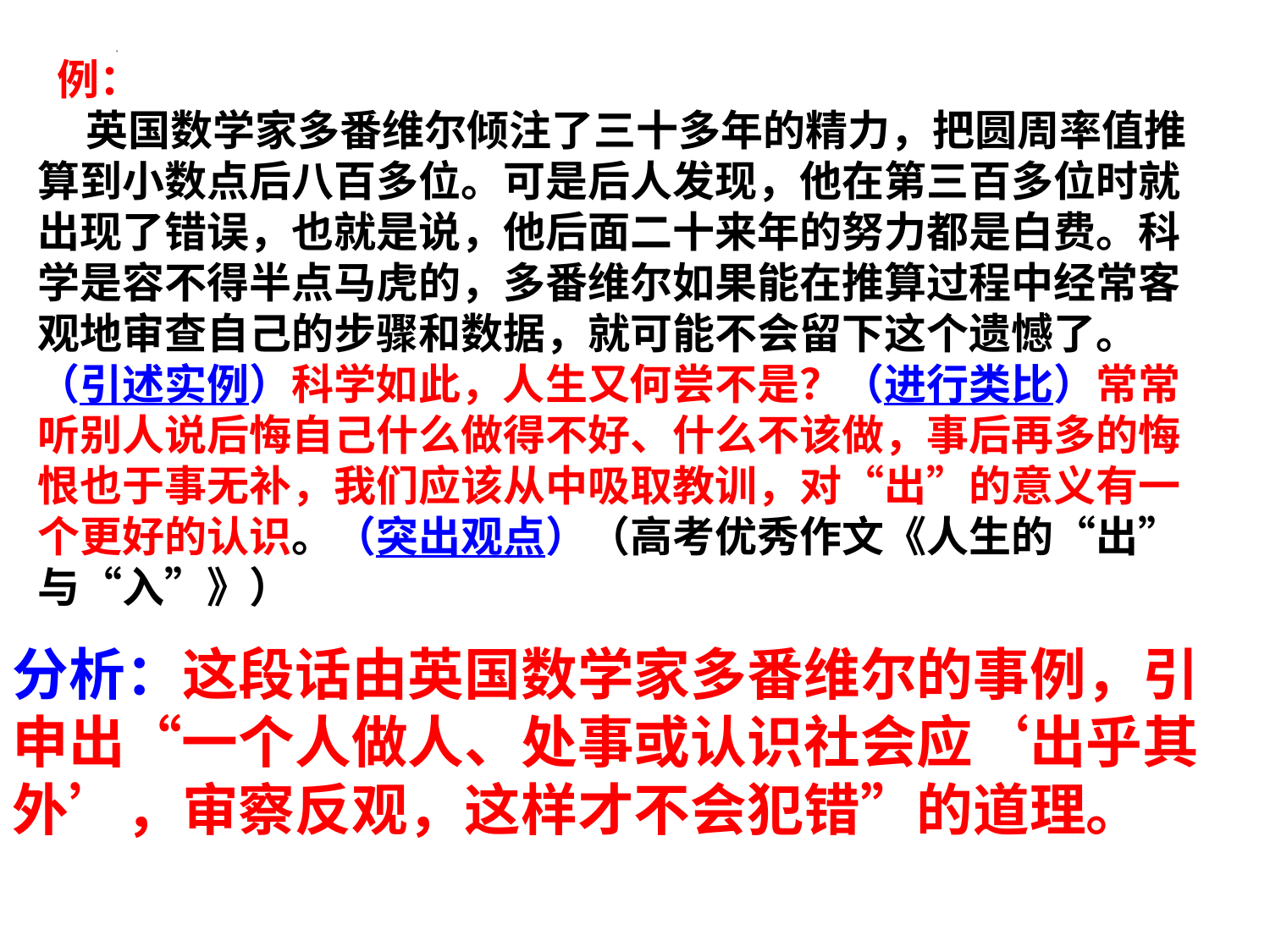

例：
    英国数学家多番维尔倾注了三十多年的精力，把圆周率值推算到小数点后八百多位。可是后人发现，他在第三百多位时就出现了错误，也就是说，他后面二十来年的努力都是白费。科学是容不得半点马虎的，多番维尔如果能在推算过程中经常客观地审查自己的步骤和数据，就可能不会留下这个遗憾了。（引述实例）科学如此，人生又何尝不是？（进行类比）常常听别人说后悔自己什么做得不好、什么不该做，事后再多的悔恨也于事无补，我们应该从中吸取教训，对“出”的意义有一个更好的认识。（突出观点）（高考优秀作文《人生的“出”与“入”》）
分析：这段话由英国数学家多番维尔的事例，引申出“一个人做人、处事或认识社会应‘出乎其外’，审察反观，这样才不会犯错”的道理。